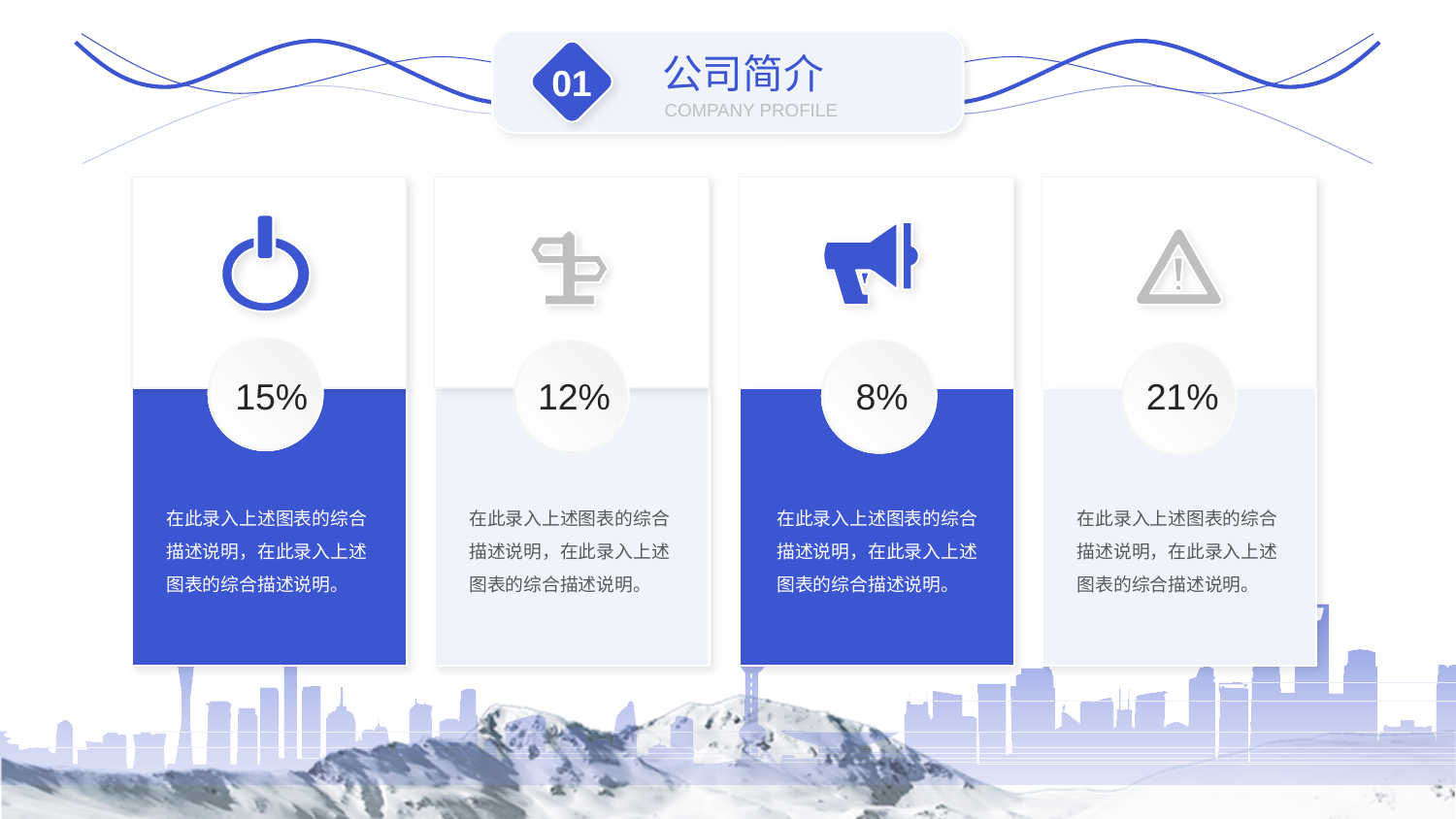

公司简介

01
COMPANY PROFILE

15%
12%
8%
21%

在此录入上述图表的综合描述说明，在此录入上述图表的综合描述说明。
在此录入上述图表的综合描述说明，在此录入上述图表的综合描述说明。
在此录入上述图表的综合描述说明，在此录入上述图表的综合描述说明。
在此录入上述图表的综合描述说明，在此录入上述图表的综合描述说明。